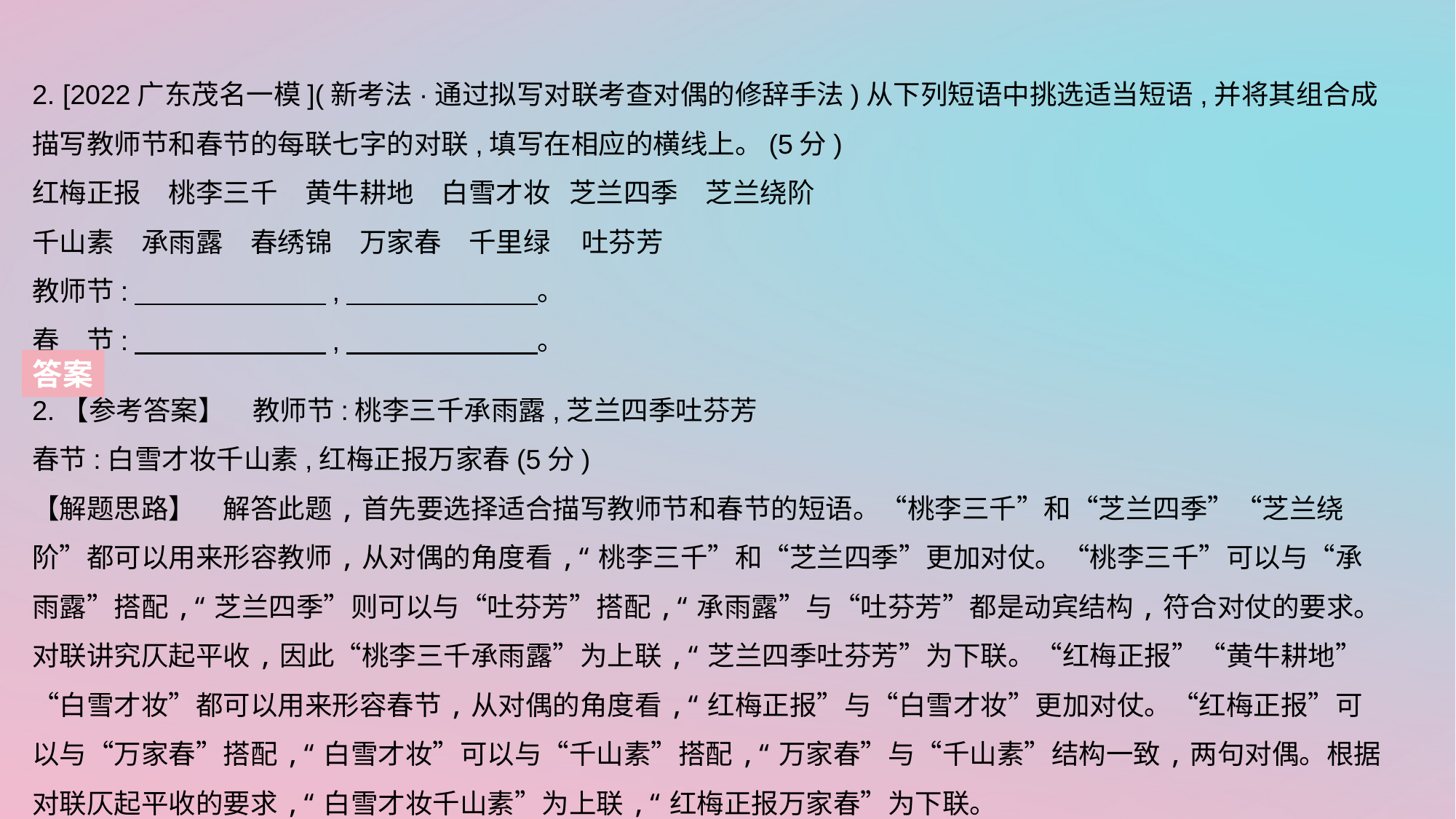

2. [2022广东茂名一模](新考法·通过拟写对联考查对偶的修辞手法)从下列短语中挑选适当短语,并将其组合成描写教师节和春节的每联七字的对联,填写在相应的横线上。(5分)
红梅正报　桃李三千　黄牛耕地　白雪才妆   芝兰四季　芝兰绕阶
千山素　承雨露　春绣锦　万家春　千里绿     吐芬芳
教师节:　　　　　　　,　　　　　　　。
春　节:　　　　　　　,　　　　　　　。
答案
2.【参考答案】　教师节:桃李三千承雨露,芝兰四季吐芬芳
春节:白雪才妆千山素,红梅正报万家春(5分)
【解题思路】　解答此题,首先要选择适合描写教师节和春节的短语。“桃李三千”和“芝兰四季”“芝兰绕阶”都可以用来形容教师,从对偶的角度看,“桃李三千”和“芝兰四季”更加对仗。“桃李三千”可以与“承雨露”搭配,“芝兰四季”则可以与“吐芬芳”搭配,“承雨露”与“吐芬芳”都是动宾结构,符合对仗的要求。对联讲究仄起平收,因此“桃李三千承雨露”为上联,“芝兰四季吐芬芳”为下联。“红梅正报”“黄牛耕地”“白雪才妆”都可以用来形容春节,从对偶的角度看,“红梅正报”与“白雪才妆”更加对仗。“红梅正报”可以与“万家春”搭配,“白雪才妆”可以与“千山素”搭配,“万家春”与“千山素”结构一致,两句对偶。根据对联仄起平收的要求,“白雪才妆千山素”为上联,“红梅正报万家春”为下联。